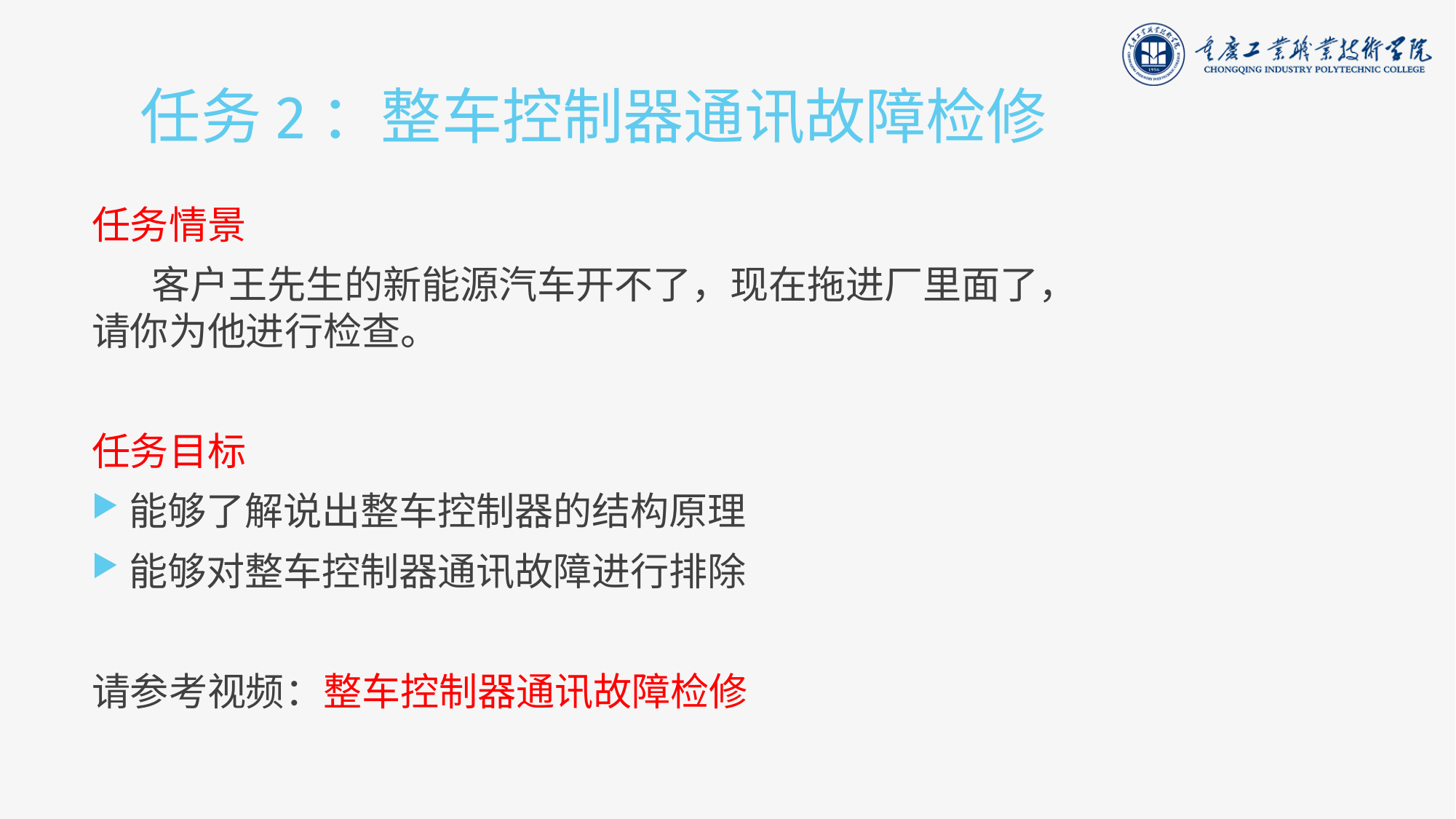

# 任务2：整车控制器通讯故障检修
任务情景
      客户王先生的新能源汽车开不了，现在拖进厂里面了，请你为他进行检查。

任务目标
能够了解说出整车控制器的结构原理
能够对整车控制器通讯故障进行排除

请参考视频：整车控制器通讯故障检修